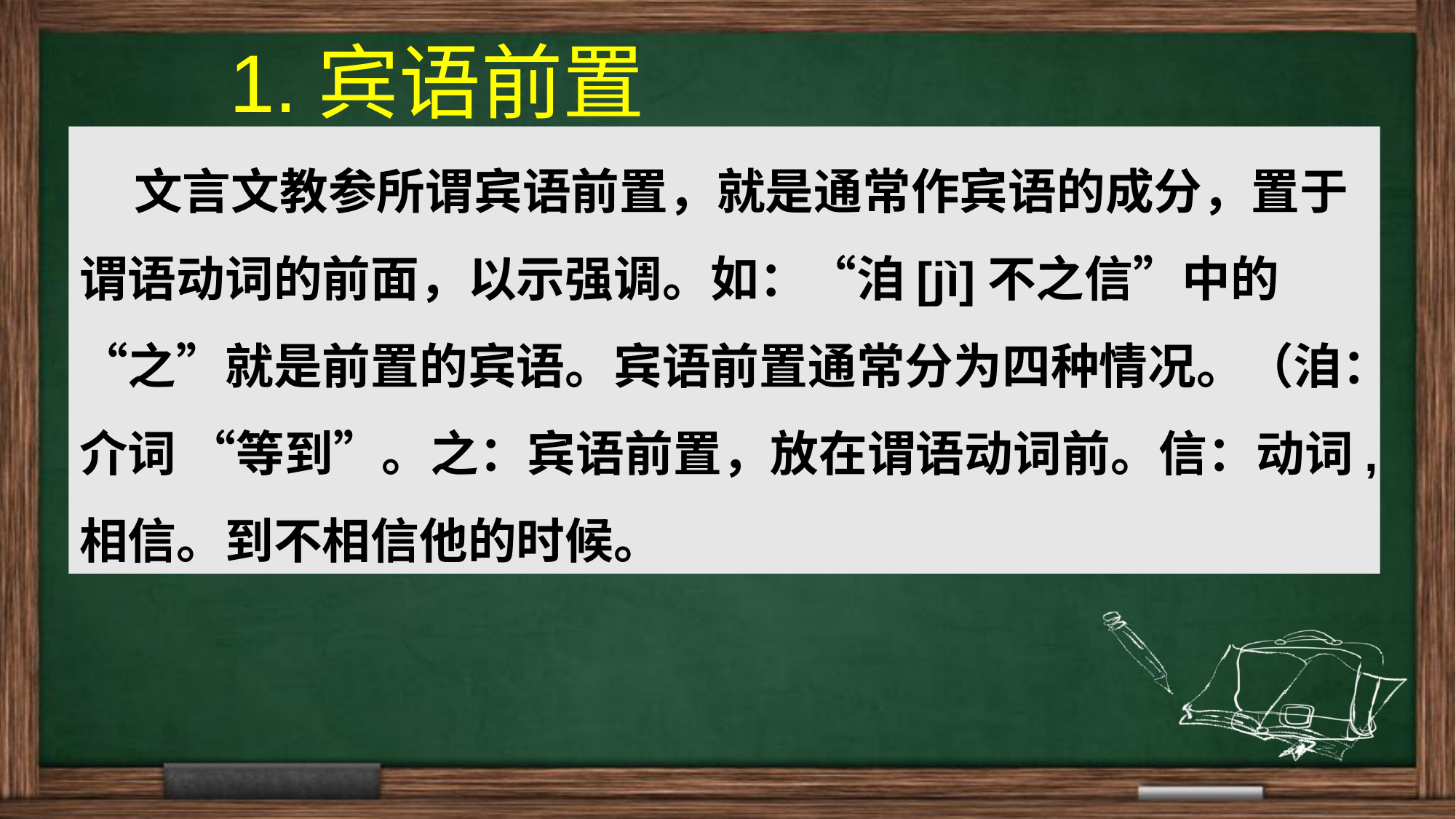

# 1.宾语前置
文言文教参所谓宾语前置，就是通常作宾语的成分，置于谓语动词的前面，以示强调。如：“洎[jì]不之信”中的“之”就是前置的宾语。宾语前置通常分为四种情况。（洎：介词 “等到”。之：宾语前置，放在谓语动词前。信：动词,相信。到不相信他的时候。